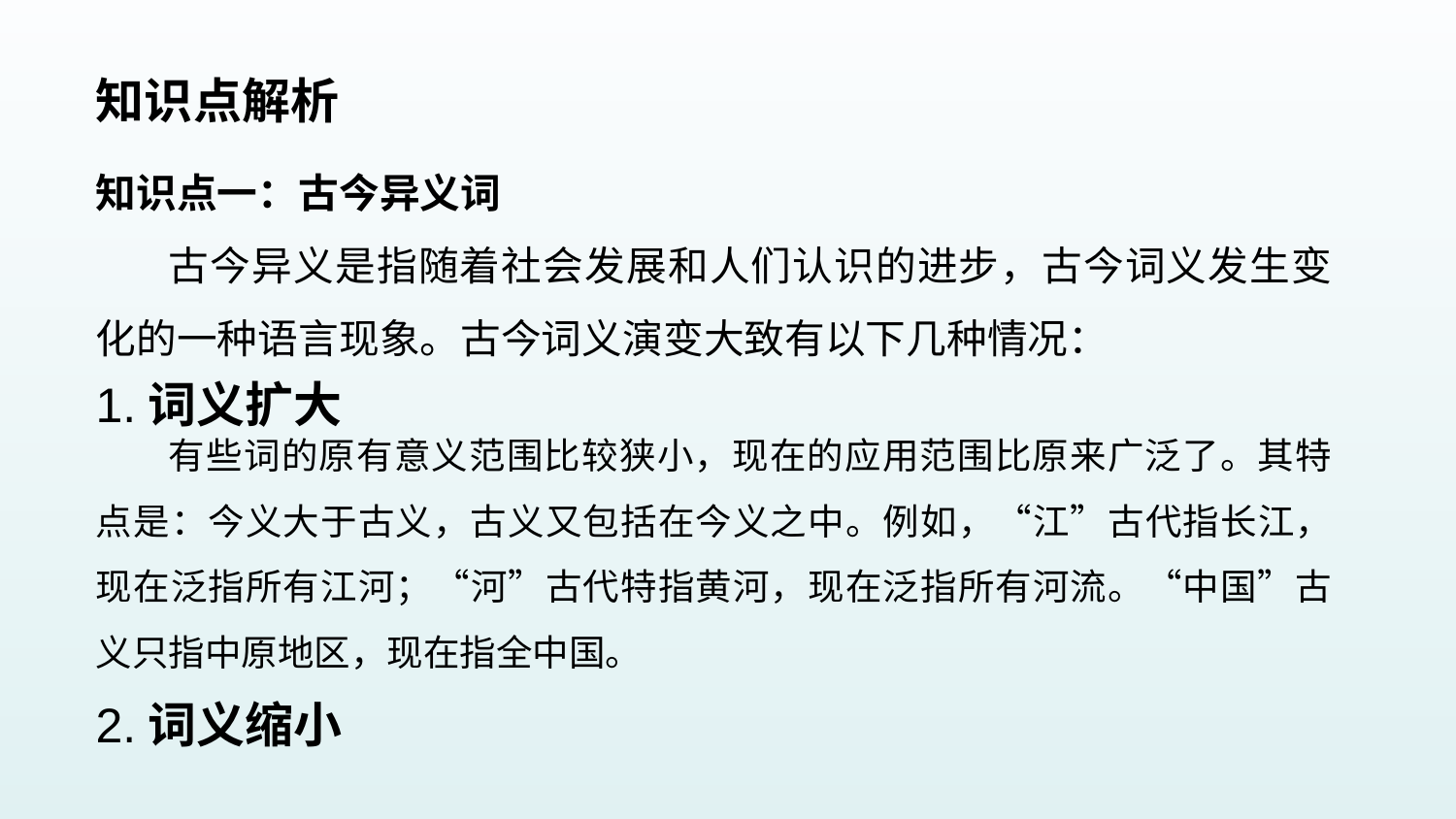

知识点解析
知识点一：古今异义词
古今异义是指随着社会发展和人们认识的进步，古今词义发生变化的一种语言现象。古今词义演变大致有以下几种情况：
1.词义扩大

2.词义缩小
有些词的原有意义范围比较狭小，现在的应用范围比原来广泛了。其特点是：今义大于古义，古义又包括在今义之中。例如，“江”古代指长江，现在泛指所有江河；“河”古代特指黄河，现在泛指所有河流。“中国”古义只指中原地区，现在指全中国。